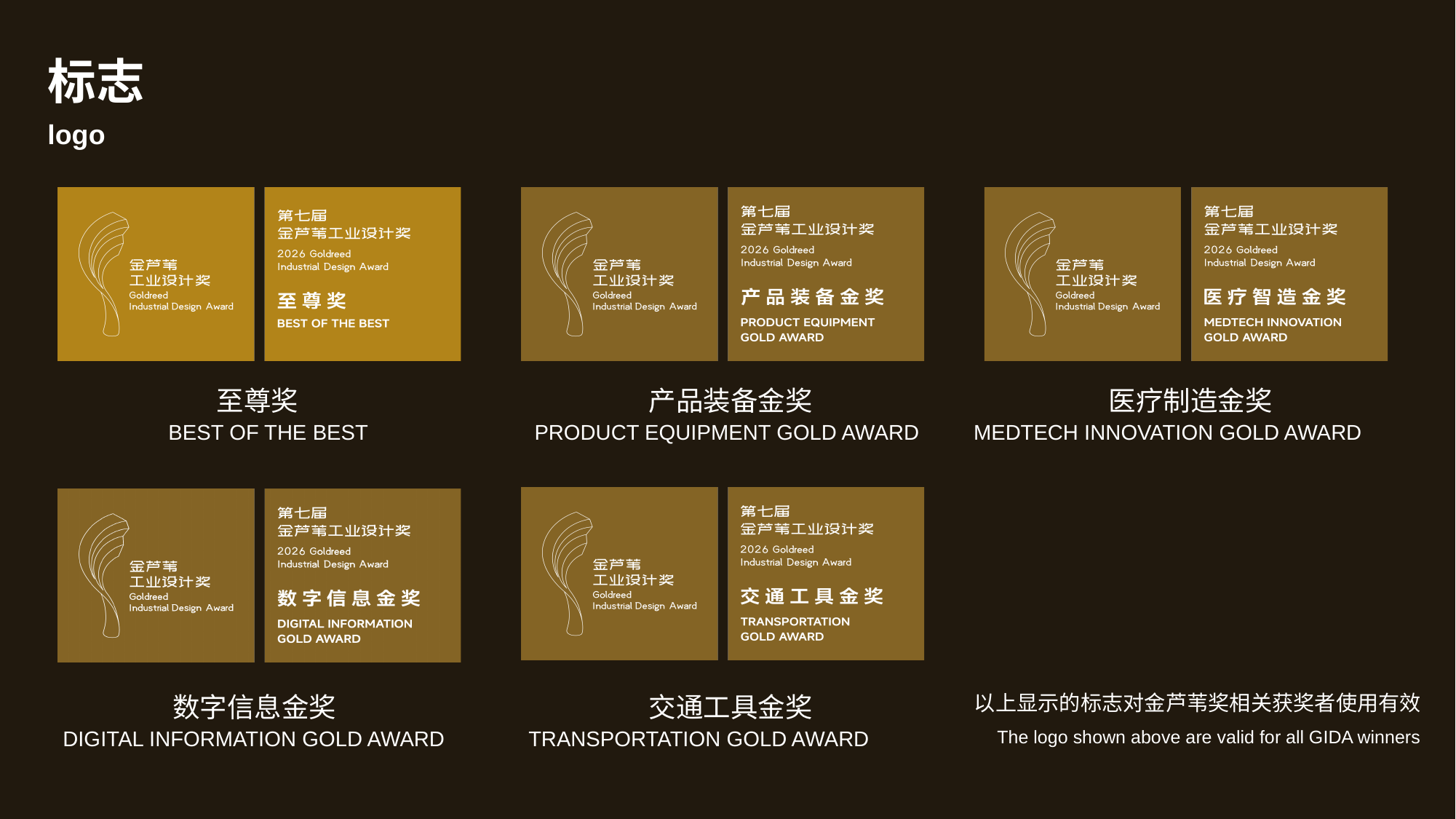

标志
logo

至尊奖
产品装备金奖
医疗制造金奖
 BEST OF THE BEST
PRODUCT EQUIPMENT GOLD AWARD
MEDTECH INNOVATION GOLD AWARD

数字信息金奖
交通工具金奖
以上显示的标志对金芦苇奖相关获奖者使用有效
DIGITAL INFORMATION GOLD AWARD
TRANSPORTATION GOLD AWARD
The logo shown above are valid for all GIDA winners